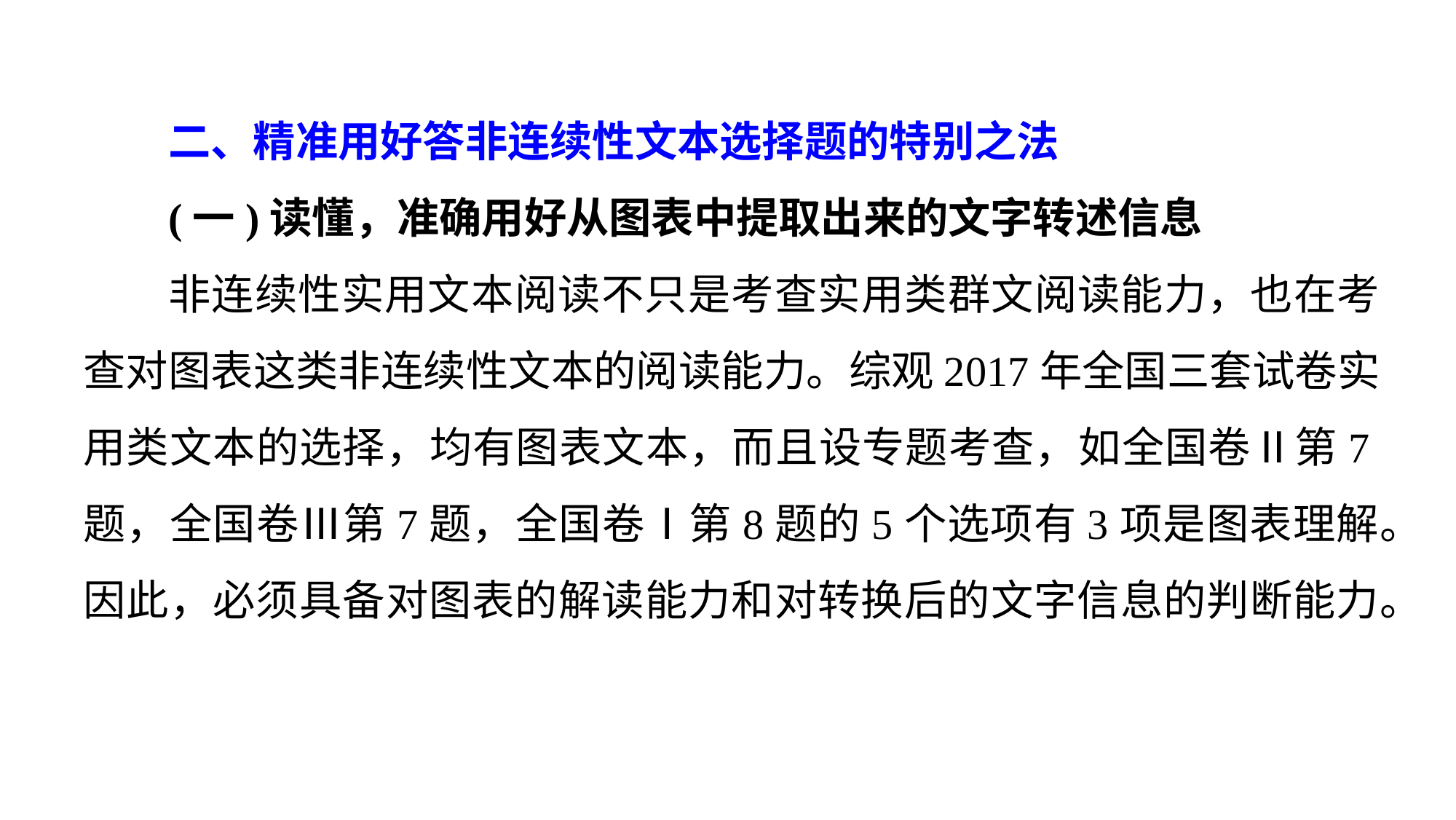

二、精准用好答非连续性文本选择题的特别之法
(一)读懂，准确用好从图表中提取出来的文字转述信息
非连续性实用文本阅读不只是考查实用类群文阅读能力，也在考查对图表这类非连续性文本的阅读能力。综观2017年全国三套试卷实用类文本的选择，均有图表文本，而且设专题考查，如全国卷Ⅱ第7题，全国卷Ⅲ第7题，全国卷Ⅰ第8题的5个选项有3项是图表理解。因此，必须具备对图表的解读能力和对转换后的文字信息的判断能力。